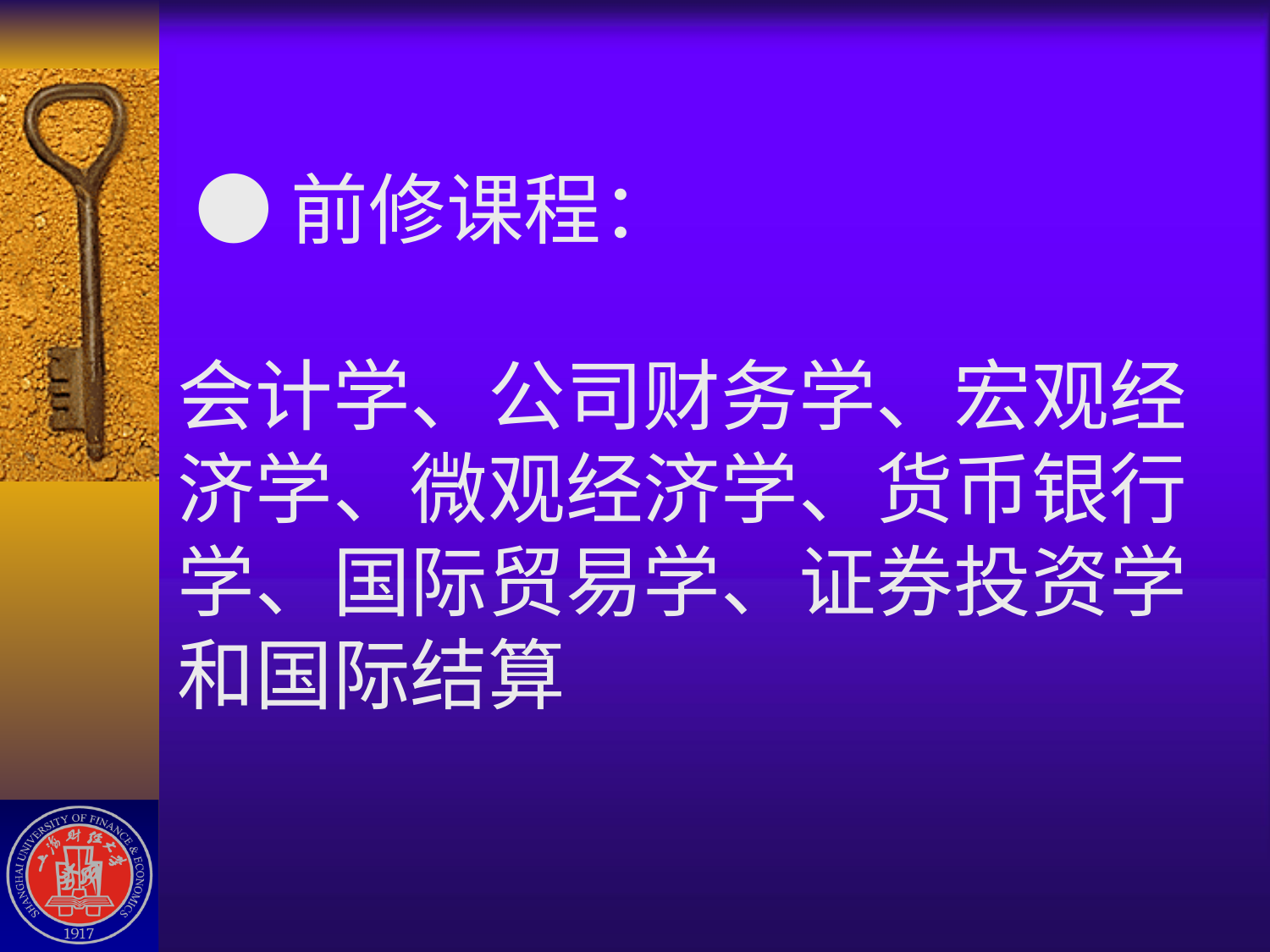

# ●前修课程： 会计学、公司财务学、宏观经济学、微观经济学、货币银行学、国际贸易学、证券投资学和国际结算